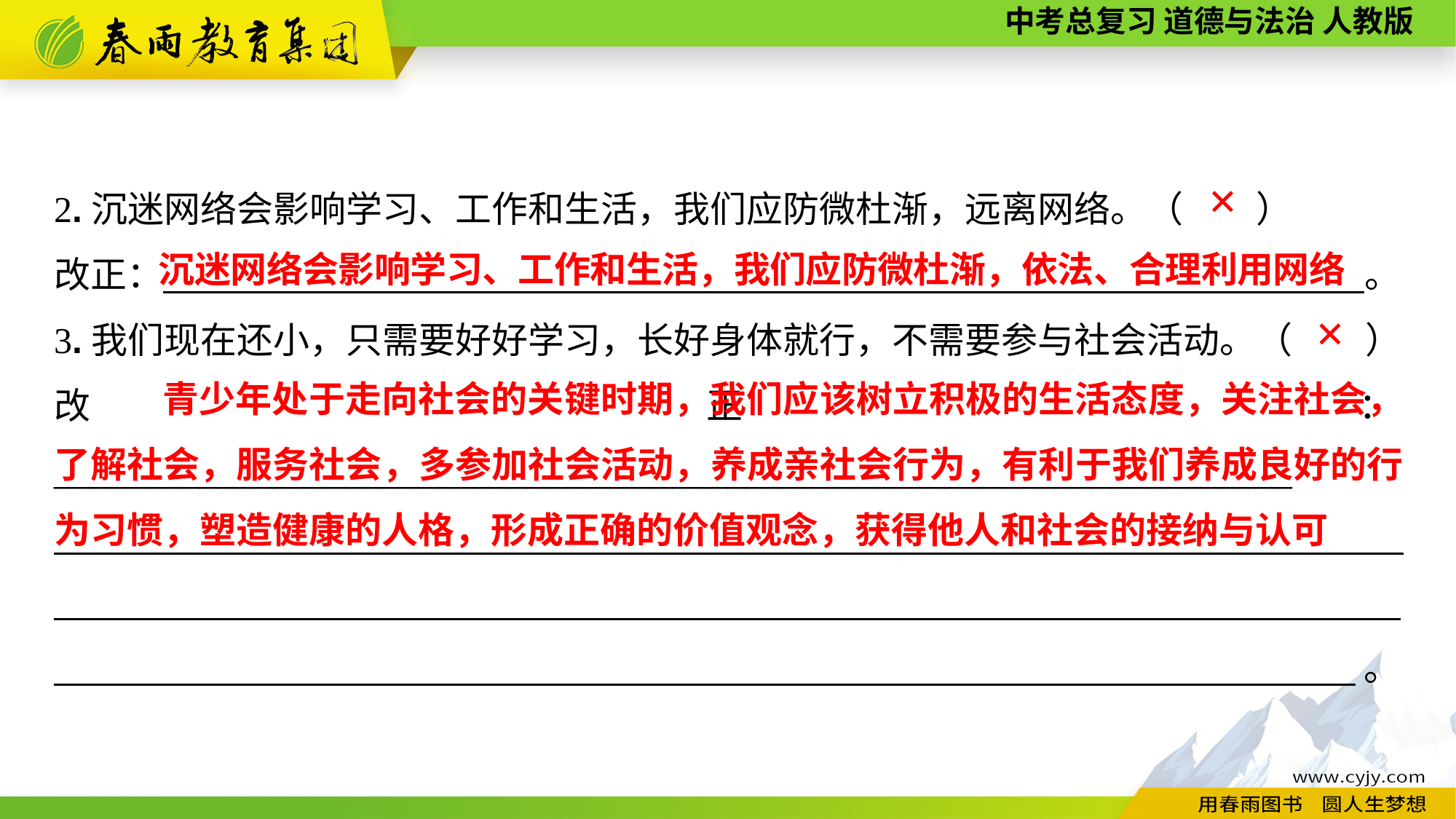

2.沉迷网络会影响学习、工作和生活，我们应防微杜渐，远离网络。（　　）
改正：　　———————————————————————————————。
3.我们现在还小，只需要好好学习，长好身体就行，不需要参与社会活动。（　　）
改正：____________________________________________________________________
                                                                                                                                                  - _________________________________________________________________________________________________________________________________________________ 。
✕
            沉迷网络会影响学习、工作和生活，我们应防微杜渐，依法、合理利用网络
✕
            青少年处于走向社会的关键时期，我们应该树立积极的生活态度，关注社会，了解社会，服务社会，多参加社会活动，养成亲社会行为，有利于我们养成良好的行为习惯，塑造健康的人格，形成正确的价值观念，获得他人和社会的接纳与认可